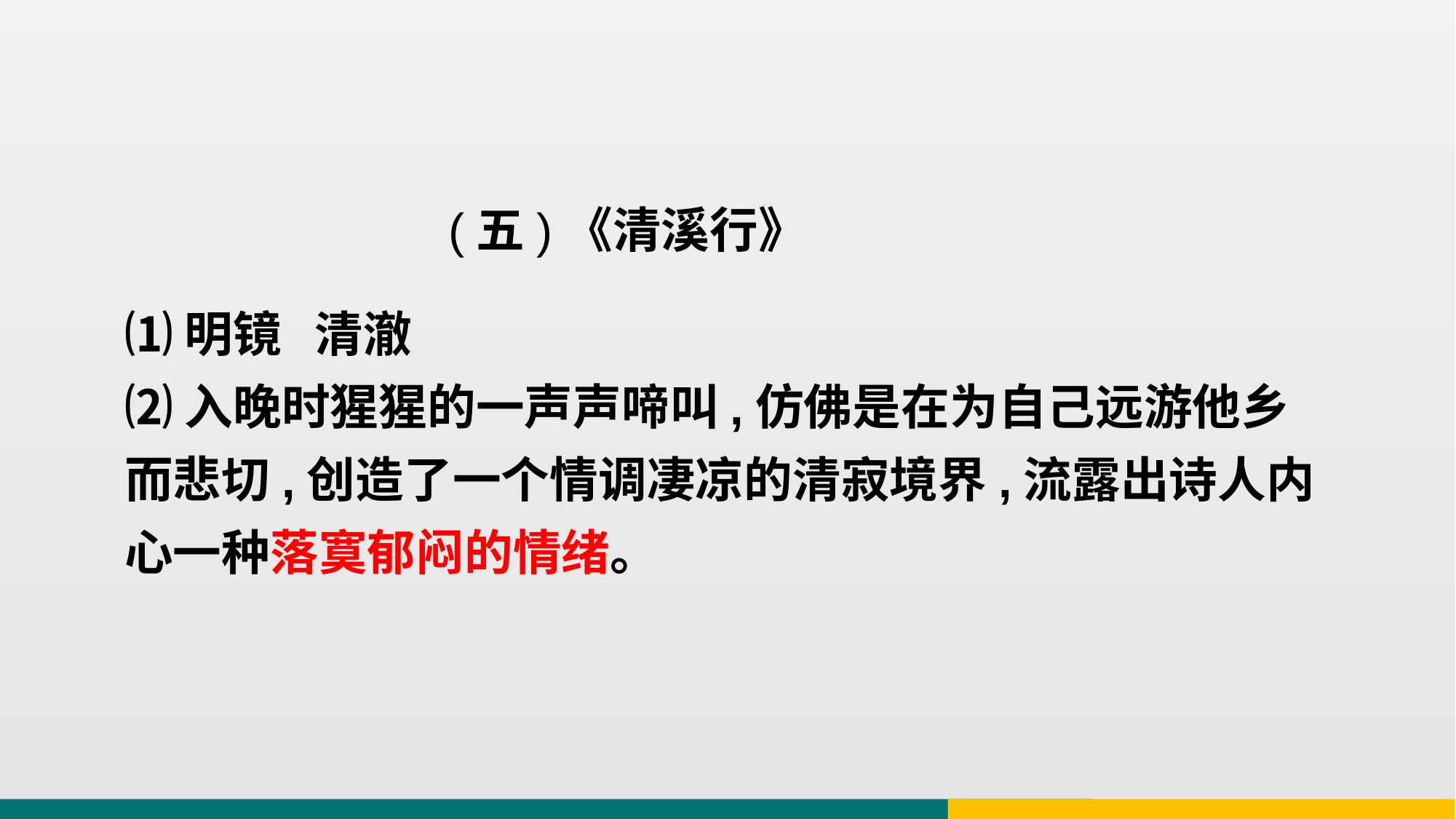

(五)《清溪行》
⑴明镜   清澈
⑵入晚时猩猩的一声声啼叫,仿佛是在为自己远游他乡而悲切,创造了一个情调凄凉的清寂境界,流露出诗人内心一种落寞郁闷的情绪。